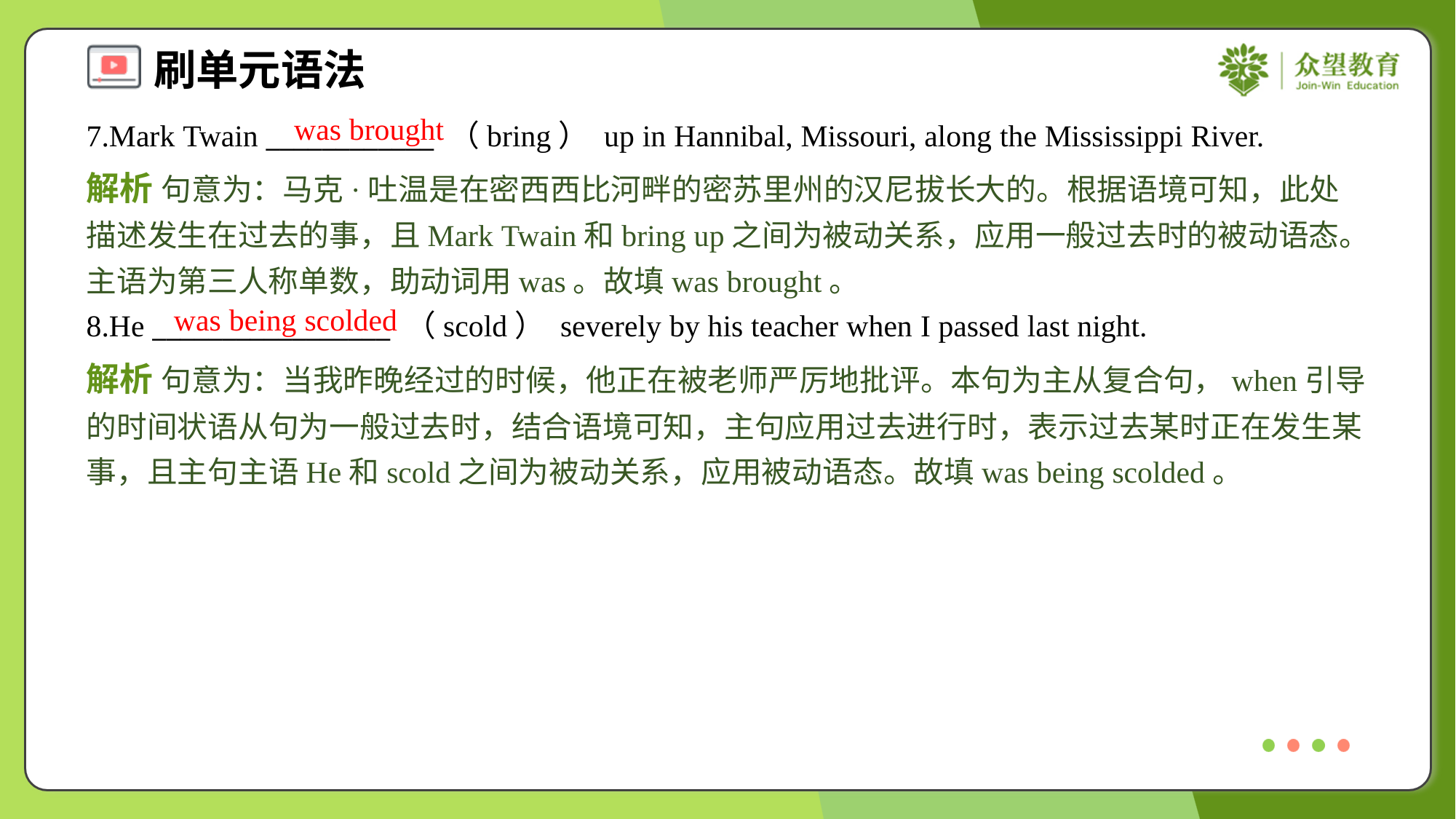

was brought
7.Mark Twain ____________ （bring） up in Hannibal, Missouri, along the Mississippi River.
解析 句意为：马克·吐温是在密西西比河畔的密苏里州的汉尼拔长大的。根据语境可知，此处描述发生在过去的事，且Mark Twain和bring up之间为被动关系，应用一般过去时的被动语态。主语为第三人称单数，助动词用was。故填was brought。
was being scolded
8.He _________________ （scold） severely by his teacher when I passed last night.
解析 句意为：当我昨晚经过的时候，他正在被老师严厉地批评。本句为主从复合句，when引导的时间状语从句为一般过去时，结合语境可知，主句应用过去进行时，表示过去某时正在发生某事，且主句主语He和scold之间为被动关系，应用被动语态。故填was being scolded。